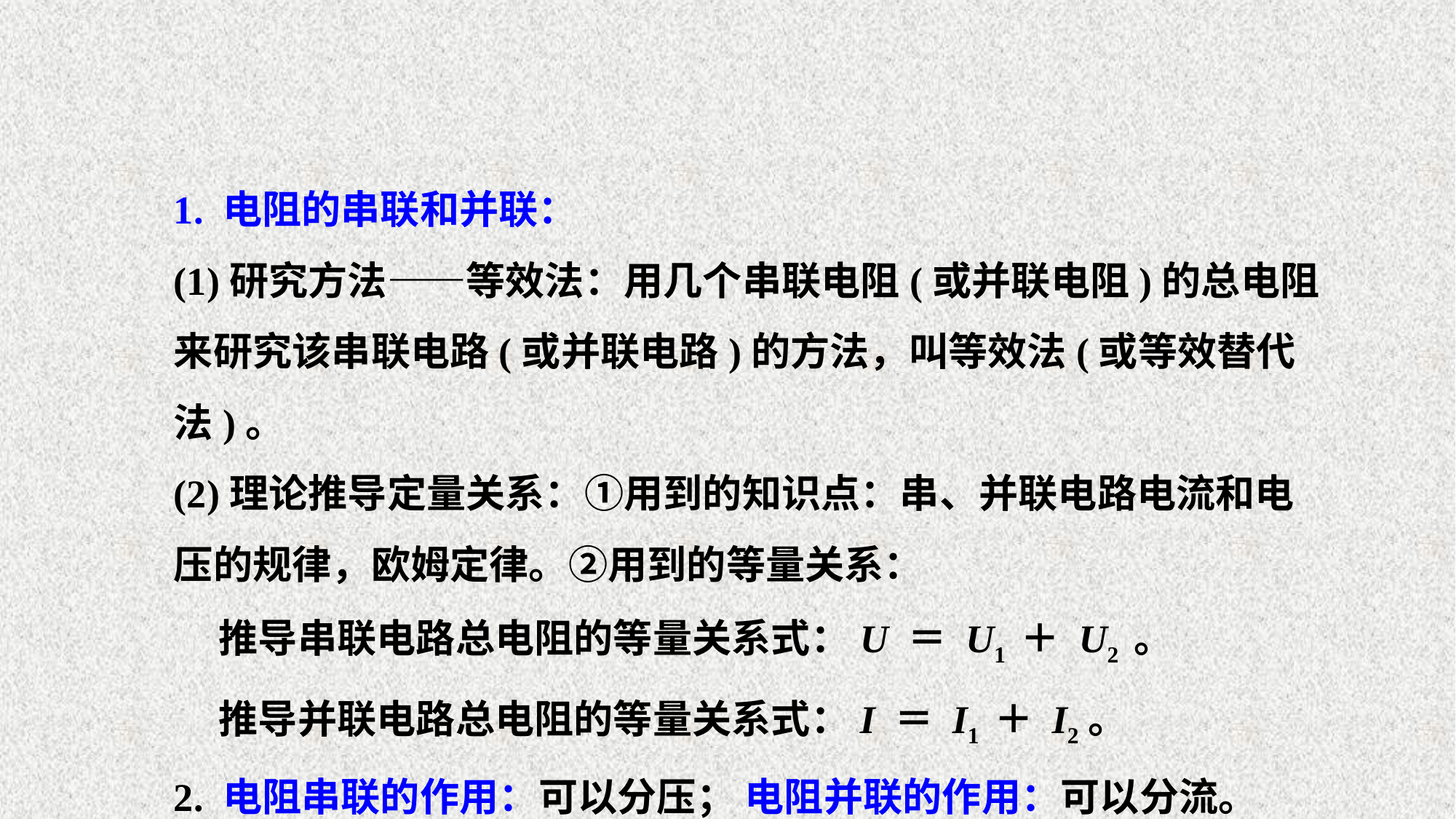

1. 电阻的串联和并联：
(1)研究方法——等效法：用几个串联电阻(或并联电阻)的总电阻来研究该串联电路(或并联电路)的方法，叫等效法(或等效替代法)。
(2)理论推导定量关系：①用到的知识点：串、并联电路电流和电压的规律，欧姆定律。②用到的等量关系：
    推导串联电路总电阻的等量关系式：U ＝ U1 ＋ U2 。
    推导并联电路总电阻的等量关系式：I ＝ I1 ＋ I2。
2. 电阻串联的作用：可以分压； 电阻并联的作用：可以分流。